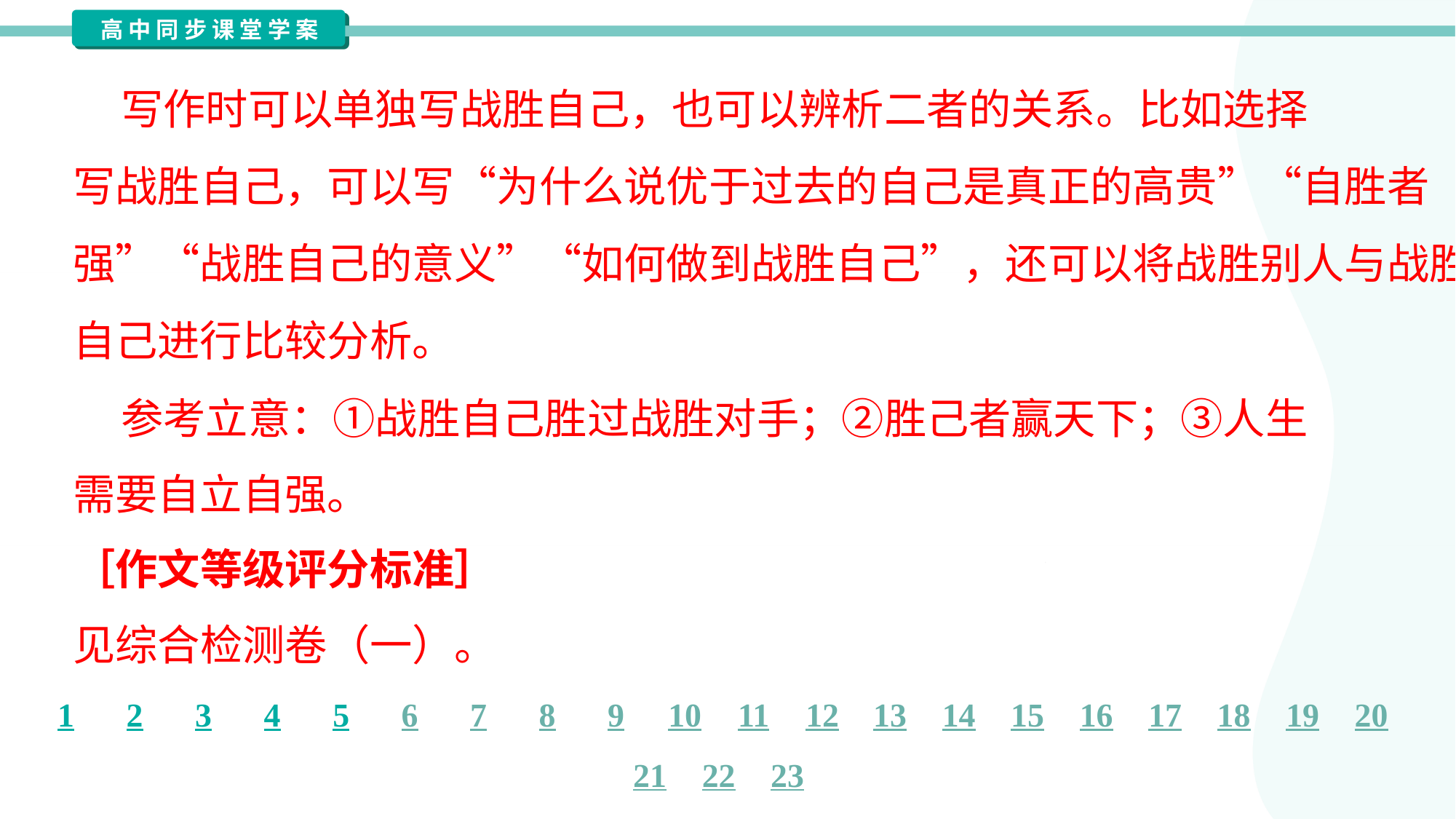

写作时可以单独写战胜自己，也可以辨析二者的关系。比如选择
写战胜自己，可以写“为什么说优于过去的自己是真正的高贵”“自胜者
强”“战胜自己的意义”“如何做到战胜自己”，还可以将战胜别人与战胜
自己进行比较分析。
    参考立意：①战胜自己胜过战胜对手；②胜己者赢天下；③人生
需要自立自强。
［作文等级评分标准］
见综合检测卷（一）。